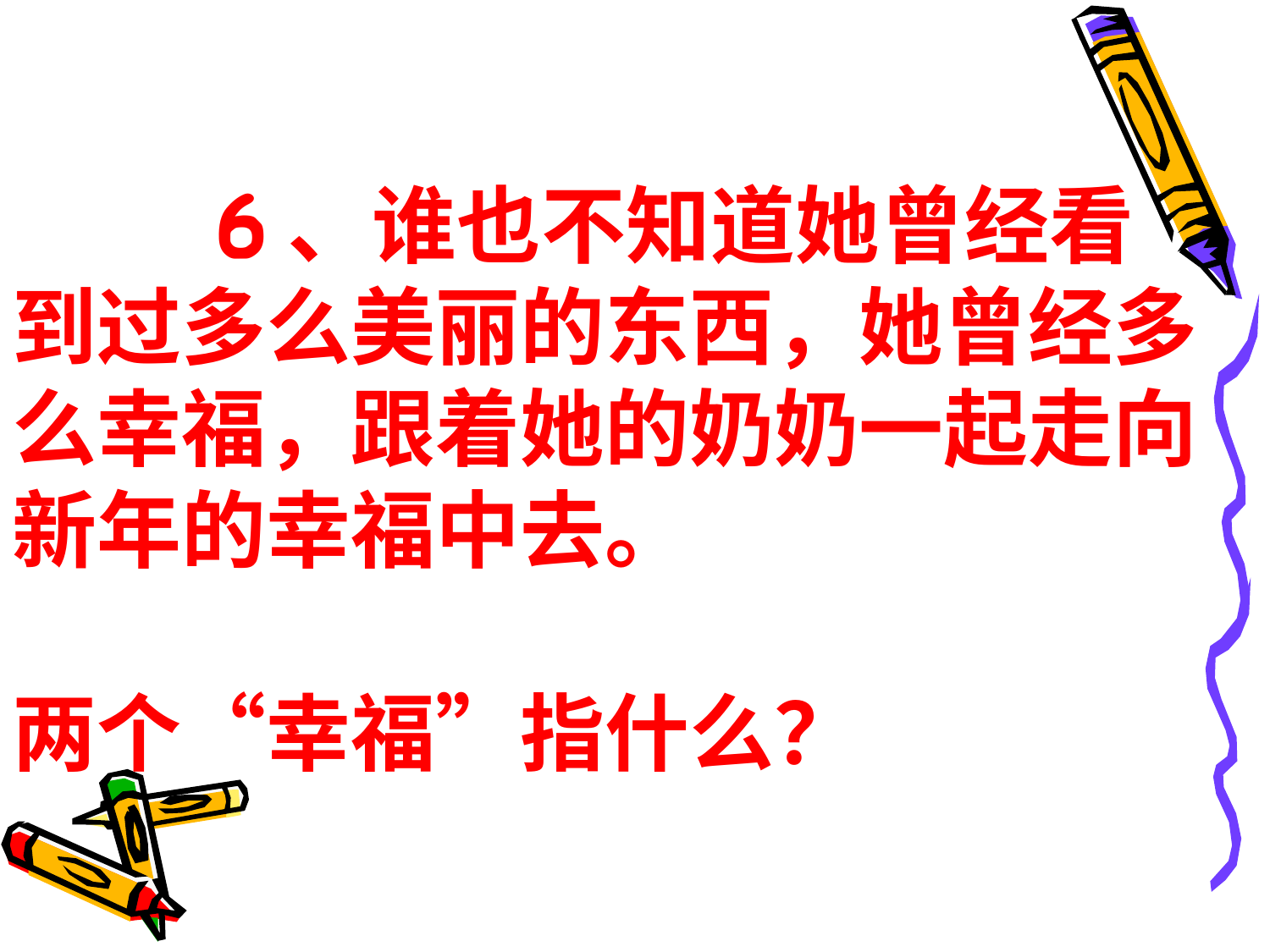

6、谁也不知道她曾经看到过多么美丽的东西，她曾经多么幸福，跟着她的奶奶一起走向
新年的幸福中去。

两个“幸福”指什么？